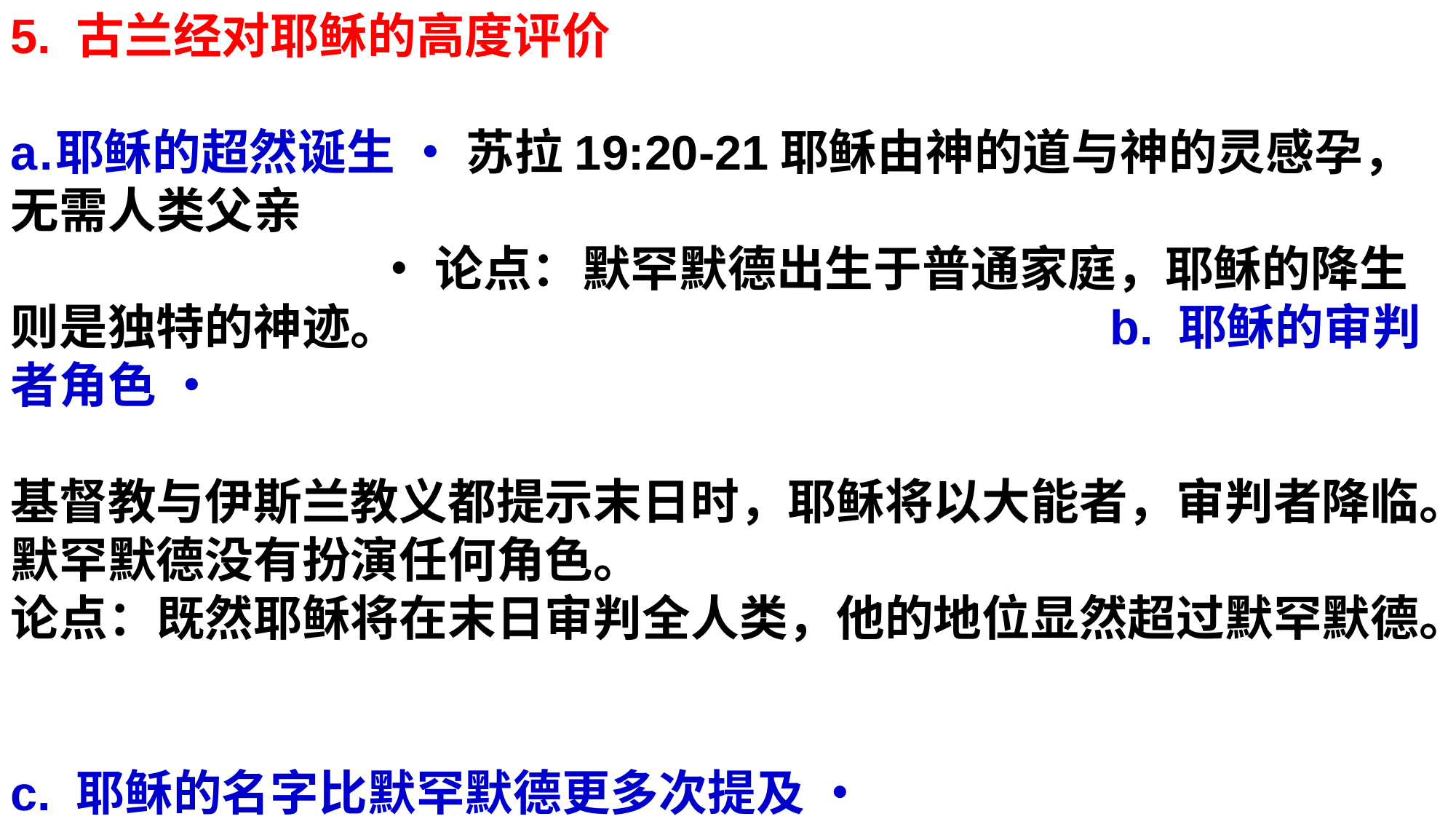

5. 古兰经对耶稣的高度评价
耶稣的超然诞生 • 苏拉19:20-21耶稣由神的道与神的灵感孕，无需人类父亲                                                                                                                                        • 论点：默罕默德出生于普通家庭，耶稣的降生则是独特的神迹。                                                               b. 耶稣的审判者角色 •
基督教与伊斯兰教义都提示末日时，耶稣将以大能者，审判者降临。默罕默德没有扮演任何角色。
论点：既然耶稣将在末日审判全人类，他的地位显然超过默罕默德。

c. 耶稣的名字比默罕默德更多次提及 •
  古兰经中，耶稣被提到25次，而默罕默德仅被提到4次。                      • 论点：这一点表明耶稣的重要性。